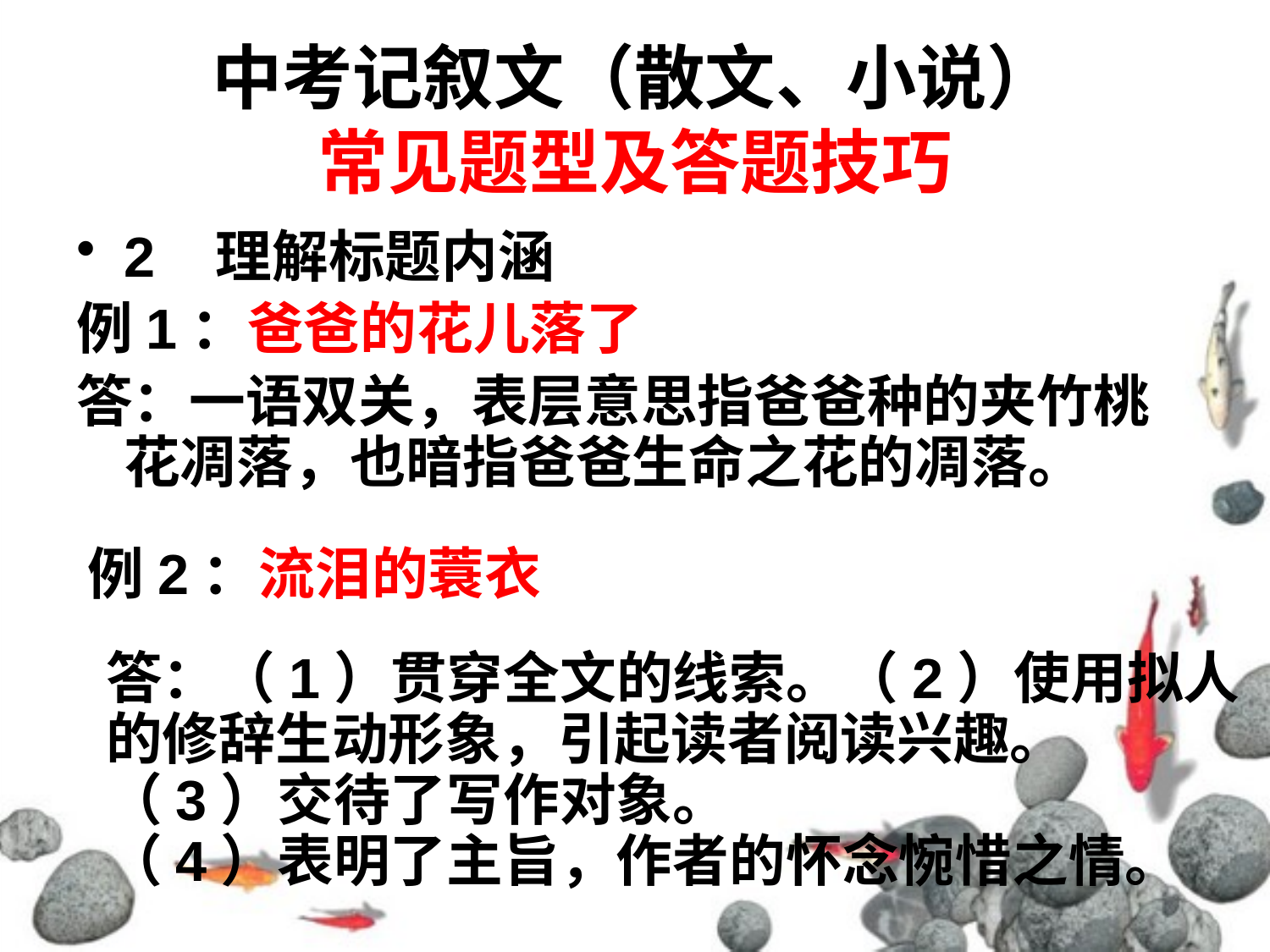

# 中考记叙文（散文、小说） 常见题型及答题技巧
2   理解标题内涵
例1：爸爸的花儿落了
答：一语双关，表层意思指爸爸种的夹竹桃花凋落，也暗指爸爸生命之花的凋落。
例2：流泪的蓑衣

答：（1）贯穿全文的线索。（2）使用拟人
的修辞生动形象，引起读者阅读兴趣。
（3）交待了写作对象。
（4）表明了主旨，作者的怀念惋惜之情。